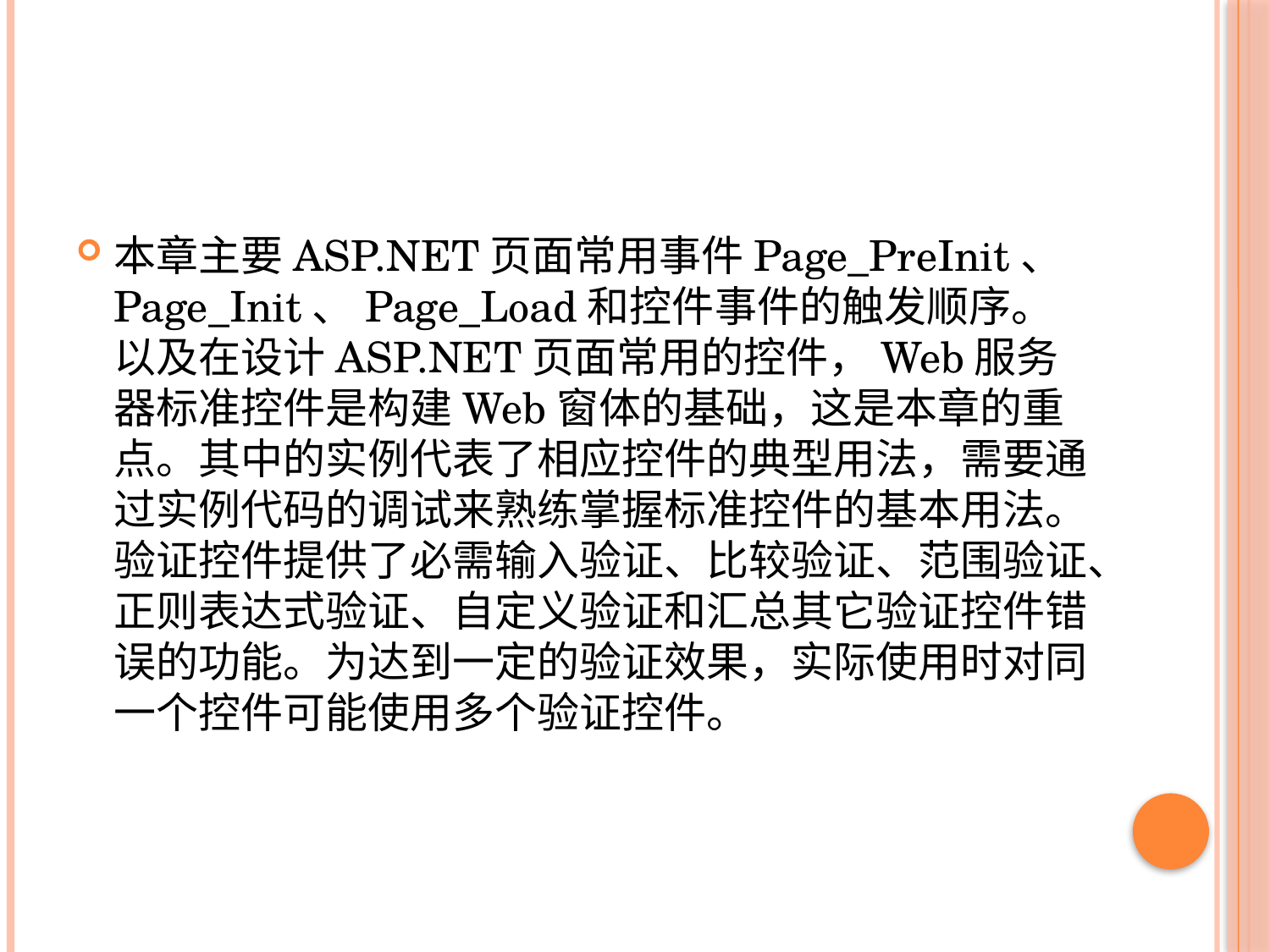

#
本章主要ASP.NET页面常用事件Page_PreInit、Page_Init、Page_Load和控件事件的触发顺序。以及在设计ASP.NET页面常用的控件，Web服务器标准控件是构建Web窗体的基础，这是本章的重点。其中的实例代表了相应控件的典型用法，需要通过实例代码的调试来熟练掌握标准控件的基本用法。验证控件提供了必需输入验证、比较验证、范围验证、正则表达式验证、自定义验证和汇总其它验证控件错误的功能。为达到一定的验证效果，实际使用时对同一个控件可能使用多个验证控件。